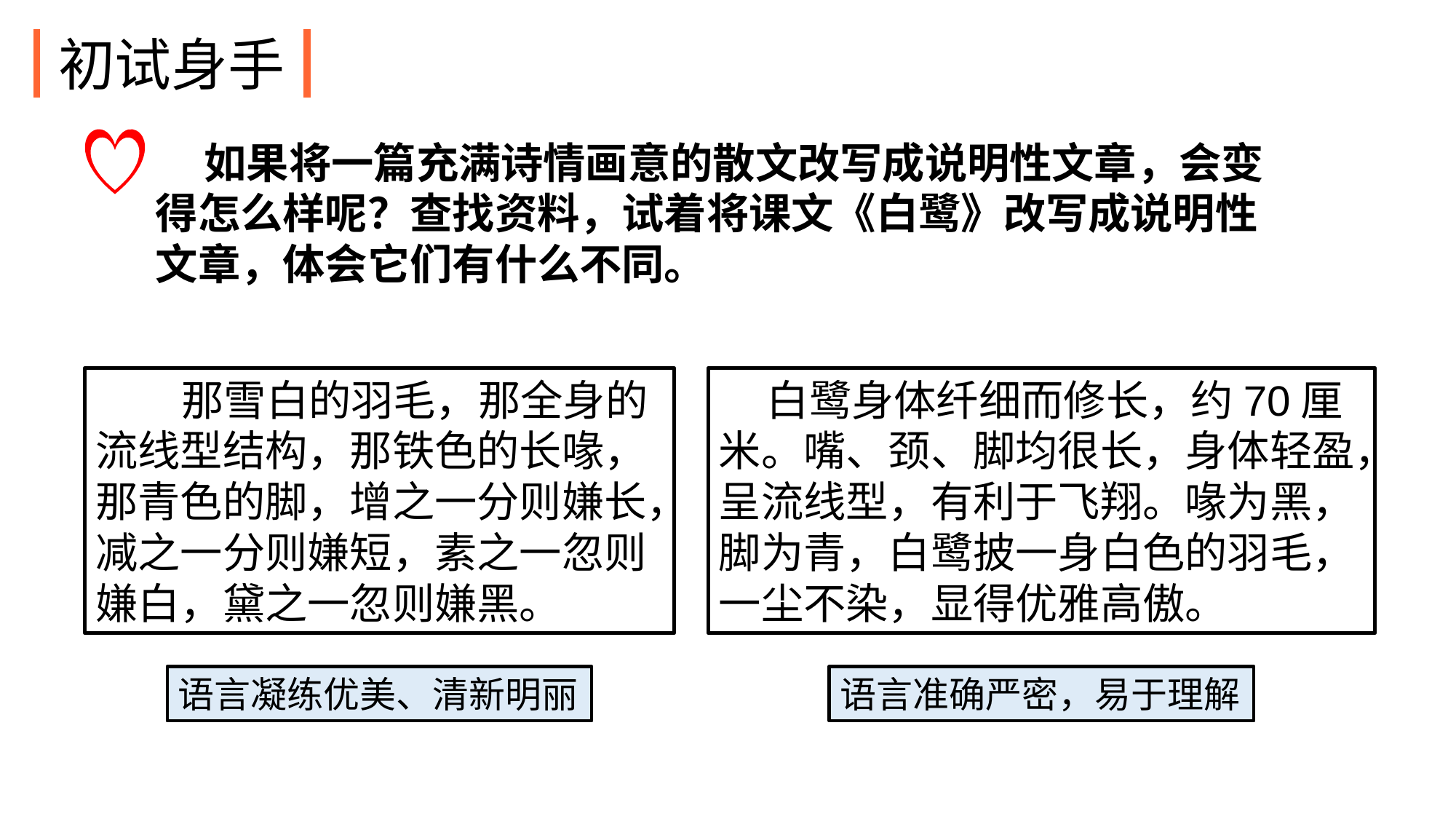

初试身手

    如果将一篇充满诗情画意的散文改写成说明性文章，会变得怎么样呢？查找资料，试着将课文《白鹭》改写成说明性文章，体会它们有什么不同。
        那雪白的羽毛，那全身的流线型结构，那铁色的长喙，那青色的脚，增之一分则嫌长，减之一分则嫌短，素之一忽则嫌白，黛之一忽则嫌黑。
    白鹭身体纤细而修长，约70厘米。嘴、颈、脚均很长，身体轻盈，呈流线型，有利于飞翔。喙为黑，脚为青，白鹭披一身白色的羽毛，一尘不染，显得优雅高傲。
语言凝练优美、清新明丽
语言准确严密，易于理解